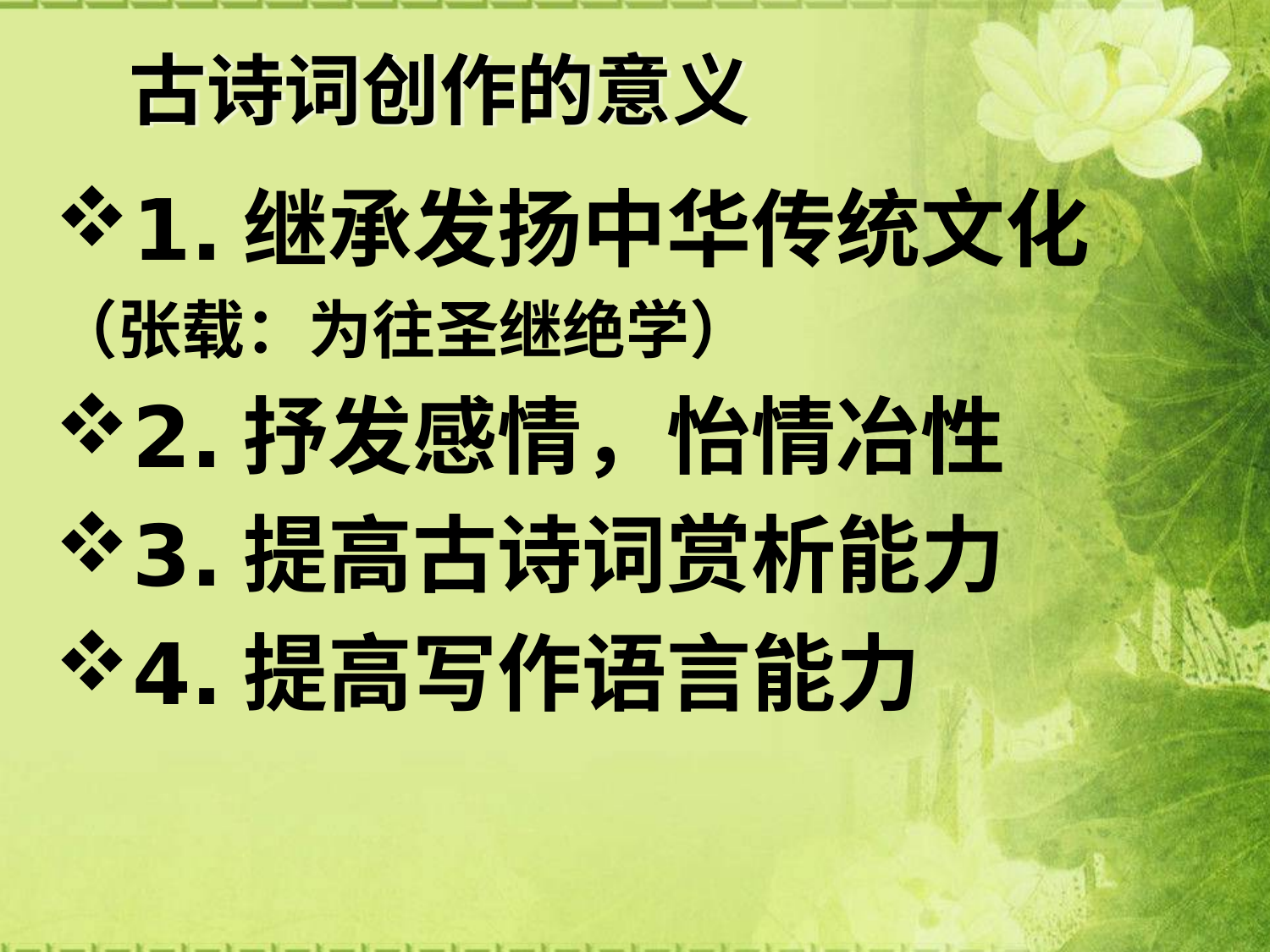

# 古诗词创作的意义
1.继承发扬中华传统文化
（张载：为往圣继绝学）
2.抒发感情，怡情冶性
3.提高古诗词赏析能力
4.提高写作语言能力